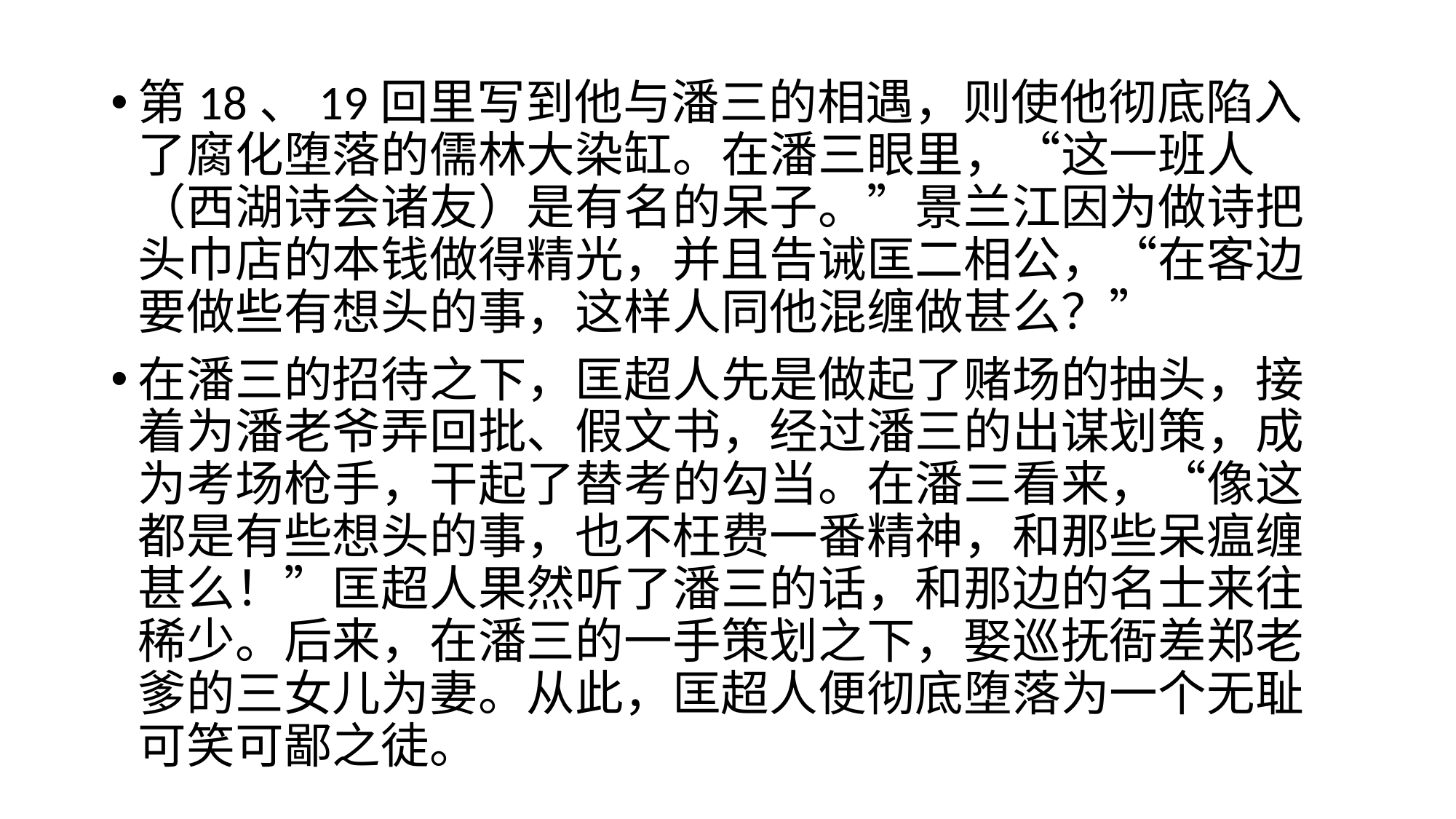

第18、19回里写到他与潘三的相遇，则使他彻底陷入了腐化堕落的儒林大染缸。在潘三眼里，“这一班人（西湖诗会诸友）是有名的呆子。”景兰江因为做诗把头巾店的本钱做得精光，并且告诫匡二相公，“在客边要做些有想头的事，这样人同他混缠做甚么？”
在潘三的招待之下，匡超人先是做起了赌场的抽头，接着为潘老爷弄回批、假文书，经过潘三的出谋划策，成为考场枪手，干起了替考的勾当。在潘三看来，“像这都是有些想头的事，也不枉费一番精神，和那些呆瘟缠甚么！”匡超人果然听了潘三的话，和那边的名士来往稀少。后来，在潘三的一手策划之下，娶巡抚衙差郑老爹的三女儿为妻。从此，匡超人便彻底堕落为一个无耻可笑可鄙之徒。